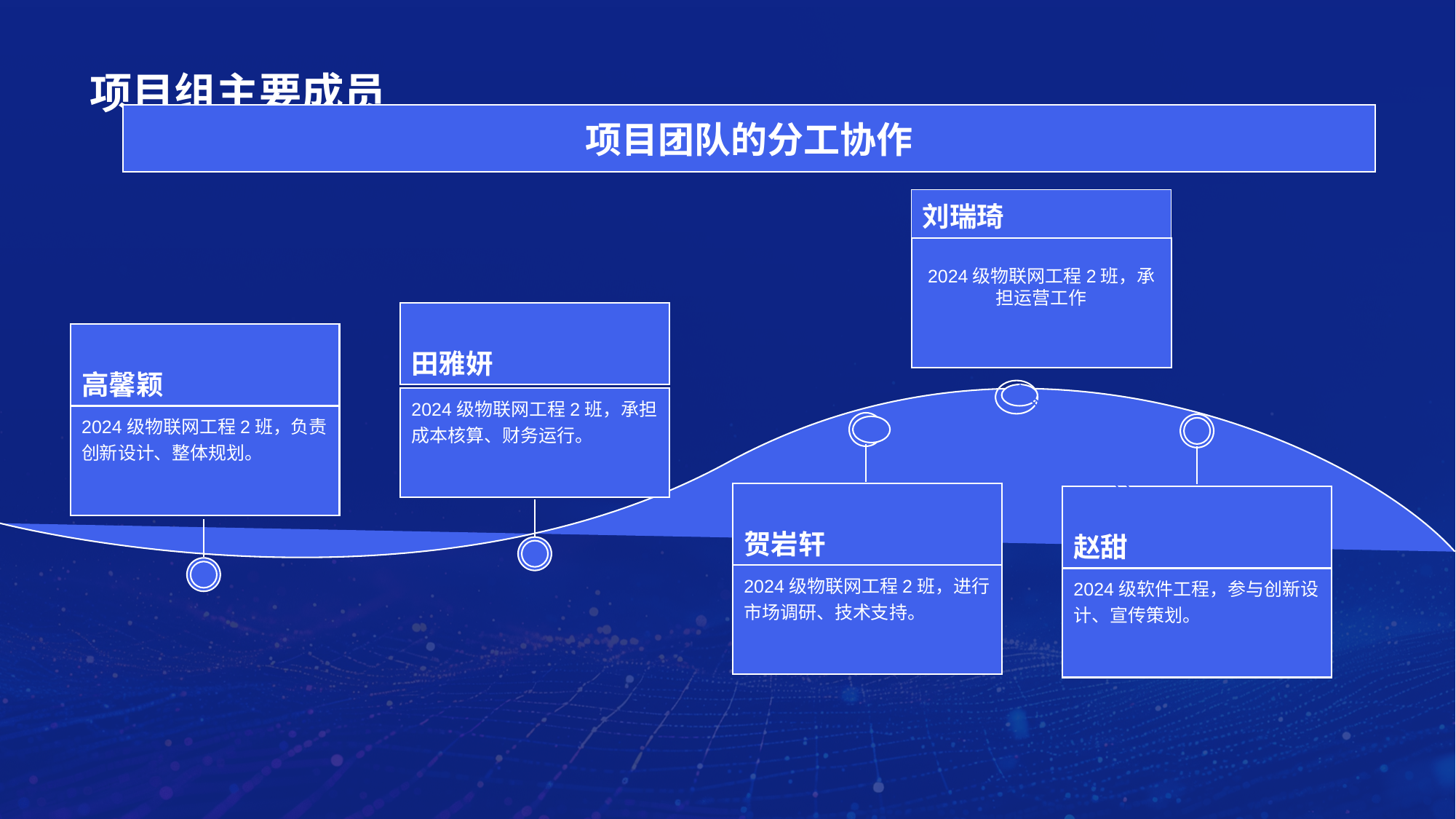

# 项目组主要成员
项目团队的分工协作
田雅妍
2024级物联网工程2班，承担成本核算、财务运行。

高馨颖
2024级物联网工程2班，负责创新设计、整体规划。

贺岩轩
2024级物联网工程2班，进行市场调研、技术支持。

赵甜
2024级软件工程，参与创新设计、宣传策划。
刘瑞琦
2024级物联网工程2班，承担运营工作